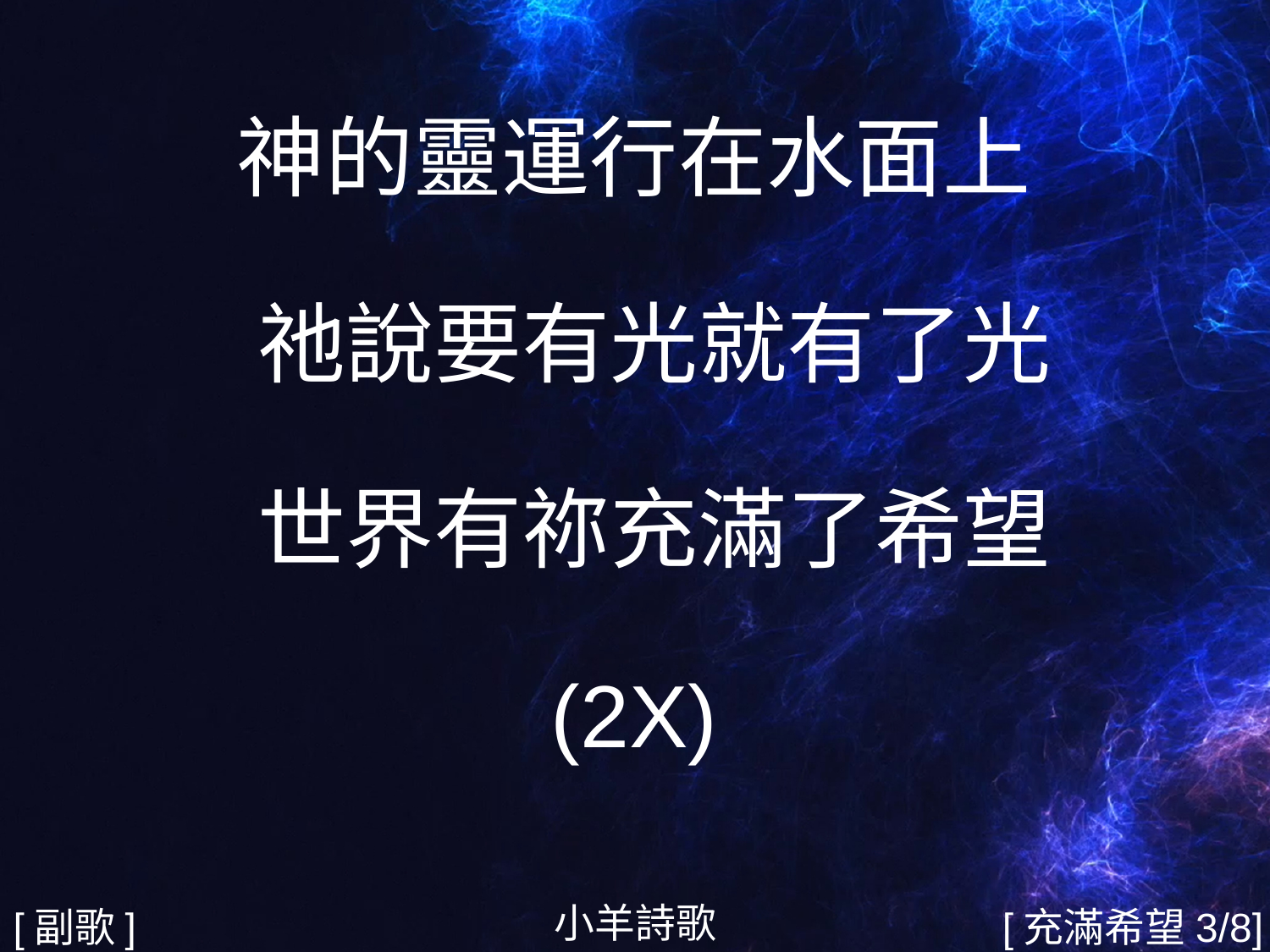

神的靈運行在水面上

 祂說要有光就有了光

 世界有祢充滿了希望

(2X)

#

小羊詩歌
[副歌]
[充滿希望3/8]